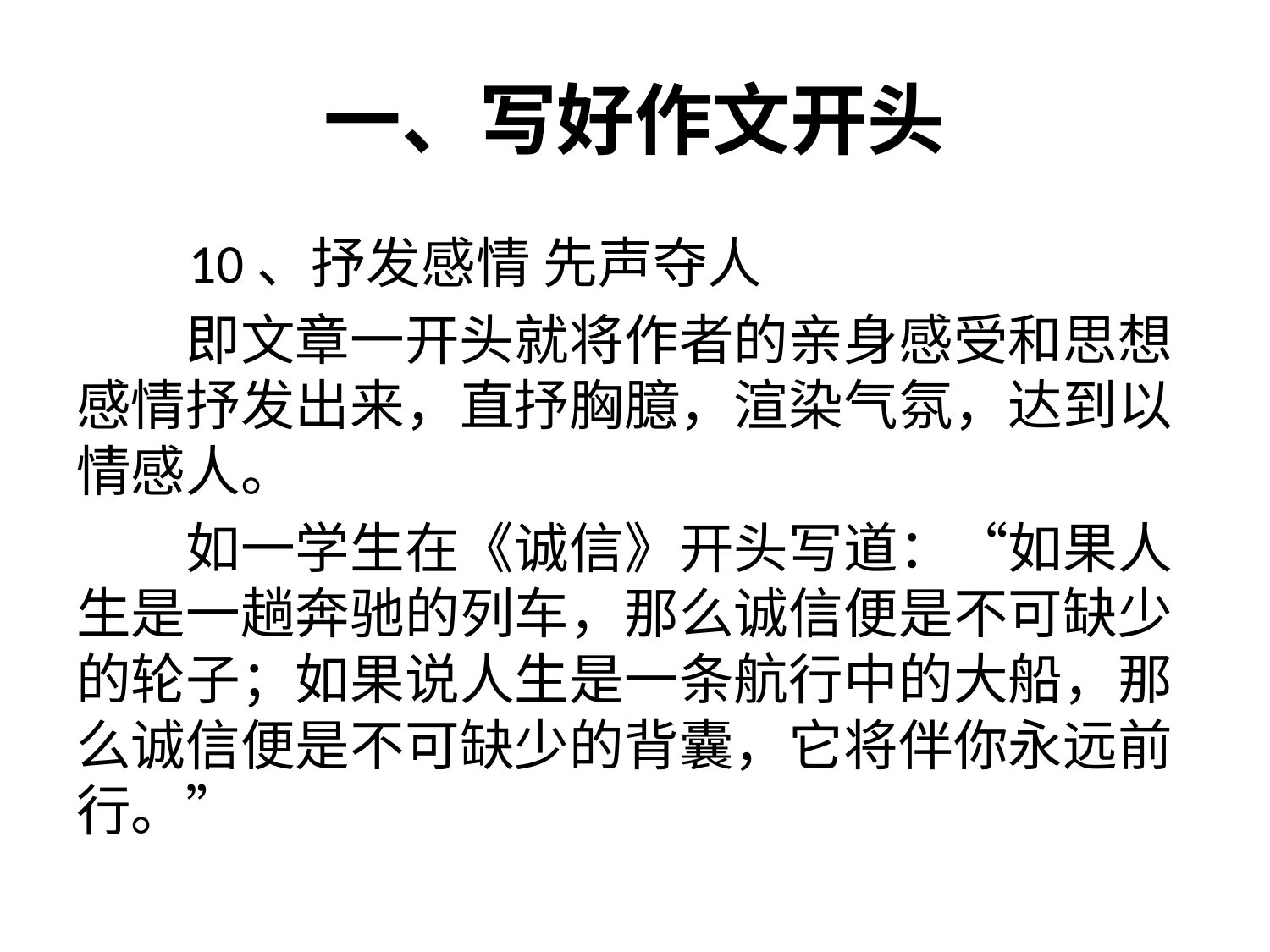

# 一、写好作文开头
         10、抒发感情 先声夺人
　　即文章一开头就将作者的亲身感受和思想感情抒发出来，直抒胸臆，渲染气氛，达到以情感人。
　　如一学生在《诚信》开头写道：“如果人生是一趟奔驰的列车，那么诚信便是不可缺少的轮子；如果说人生是一条航行中的大船，那么诚信便是不可缺少的背囊，它将伴你永远前行。”